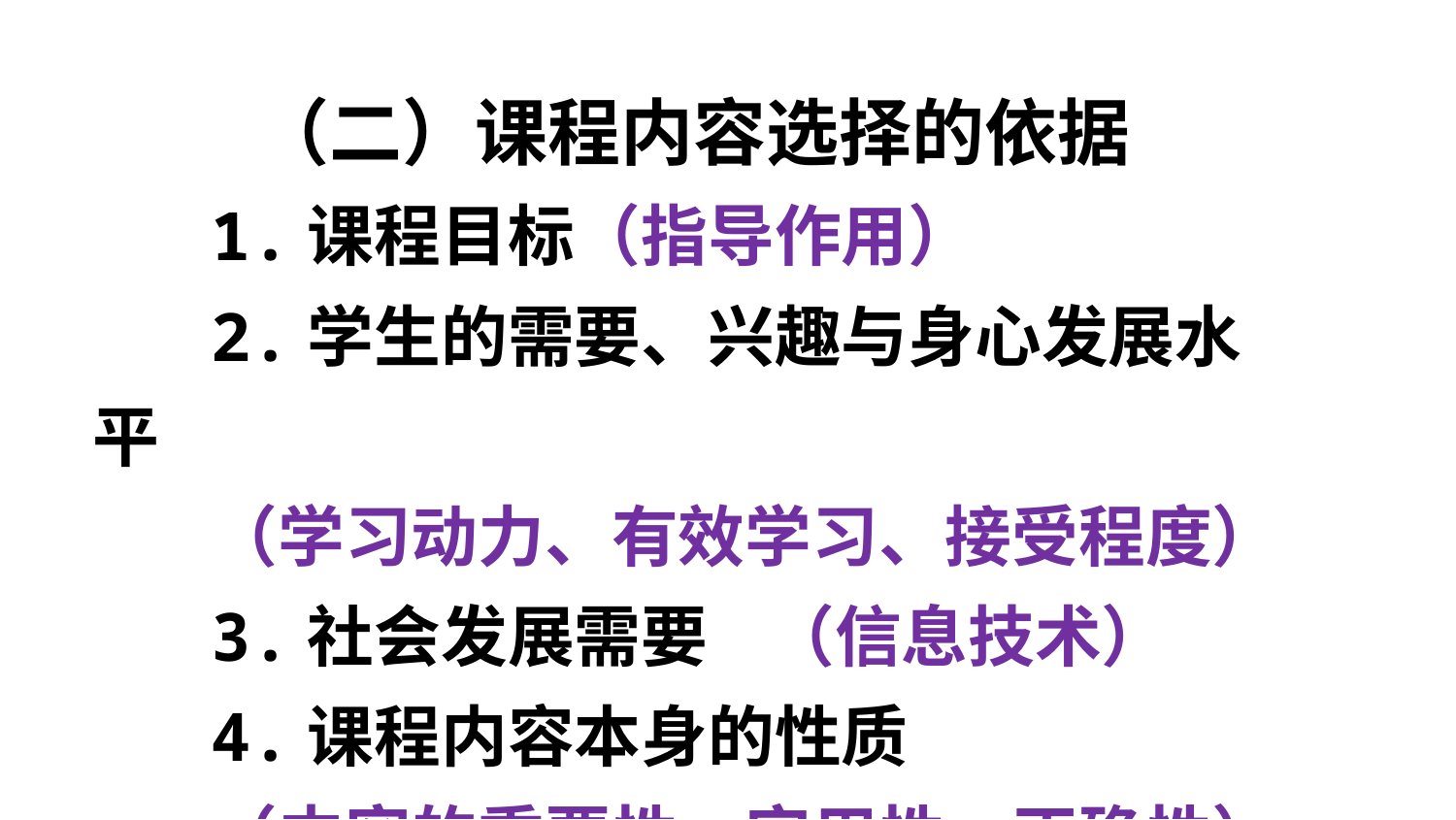

（二）课程内容选择的依据
1.课程目标（指导作用）
2.学生的需要、兴趣与身心发展水平
（学习动力、有效学习、接受程度）
3.社会发展需要    （信息技术）
4.课程内容本身的性质
（内容的重要性、实用性、正确性）